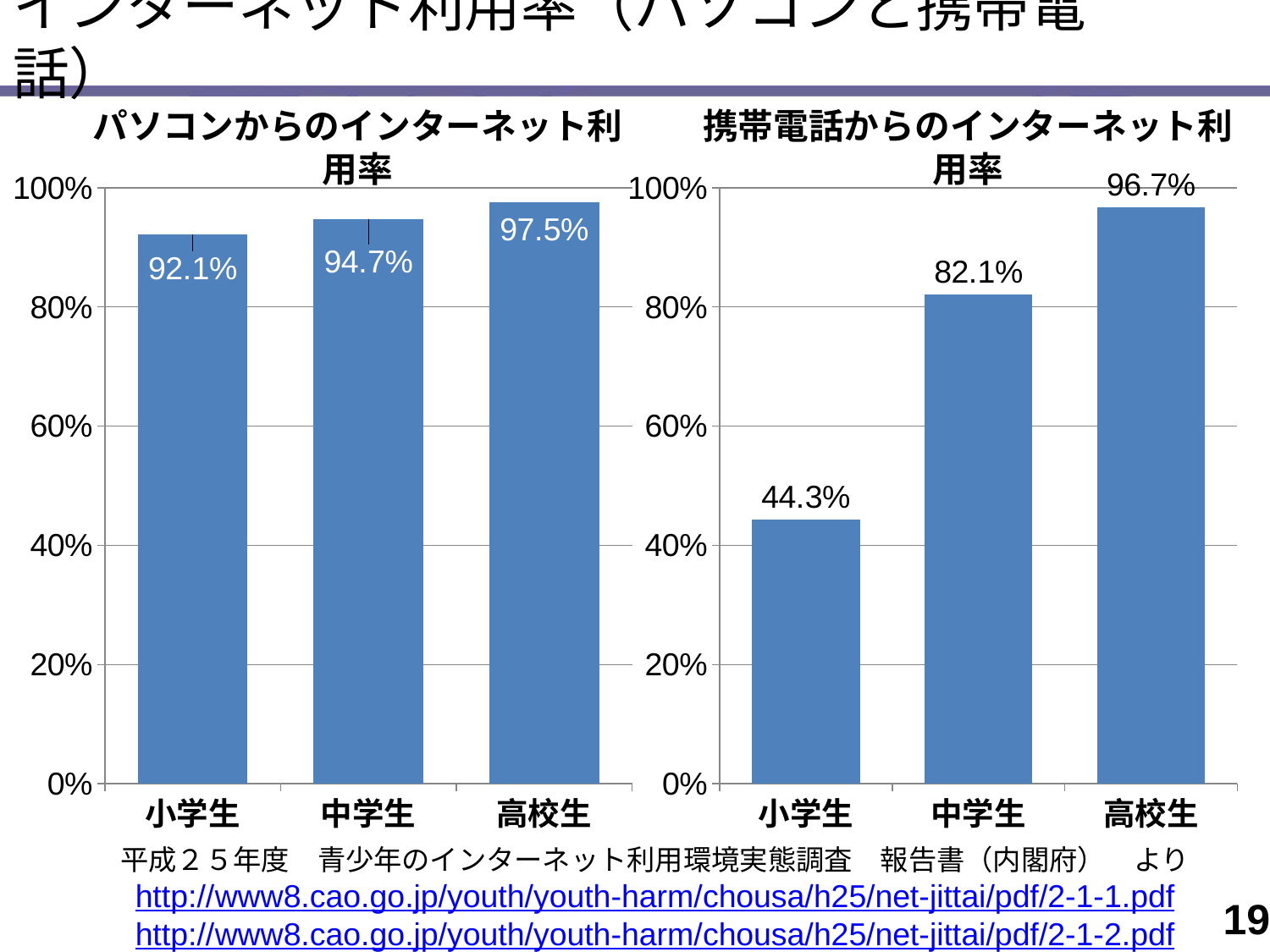

インターネット利用率（パソコンと携帯電話）
パソコンからのインターネット利用率
携帯電話からのインターネット利用率

### Chart

| Category | 利用している |
|---|---|
| 小学生 | 0.921 |
| 中学生 | 0.947 |
| 高校生 | 0.975 |

### Chart

| Category | 利用している |
|---|---|
| 小学生 | 0.443 |
| 中学生 | 0.821 |
| 高校生 | 0.967 |
平成２５年度　青少年のインターネット利用環境実態調査　報告書（内閣府）　より
http://www8.cao.go.jp/youth/youth-harm/chousa/h25/net-jittai/pdf/2-1-1.pdf
http://www8.cao.go.jp/youth/youth-harm/chousa/h25/net-jittai/pdf/2-1-2.pdf
19